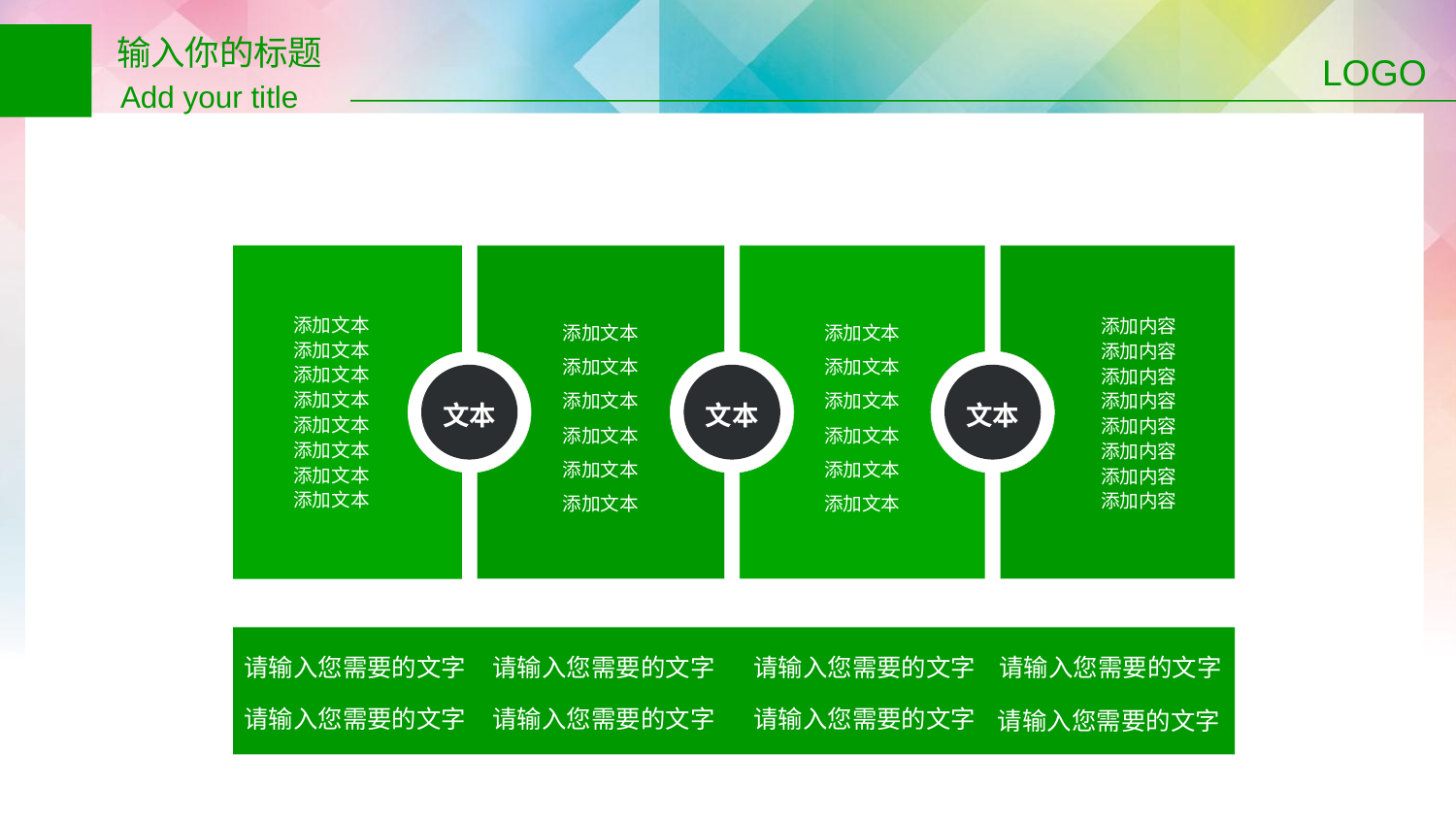

输入你的标题
Add your title
LOGO

添加文本
添加文本
添加文本
添加文本
添加文本
添加文本
添加文本
添加文本

添加文本
添加文本
添加文本
添加文本
添加文本
添加文本
添加文本
添加文本
添加文本
添加文本
添加文本
添加文本
添加内容
添加内容
添加内容
添加内容
添加内容
添加内容
添加内容
添加内容
文本
文本
文本

请输入您需要的文字
请输入您需要的文字
请输入您需要的文字
请输入您需要的文字
请输入您需要的文字
请输入您需要的文字
请输入您需要的文字
请输入您需要的文字